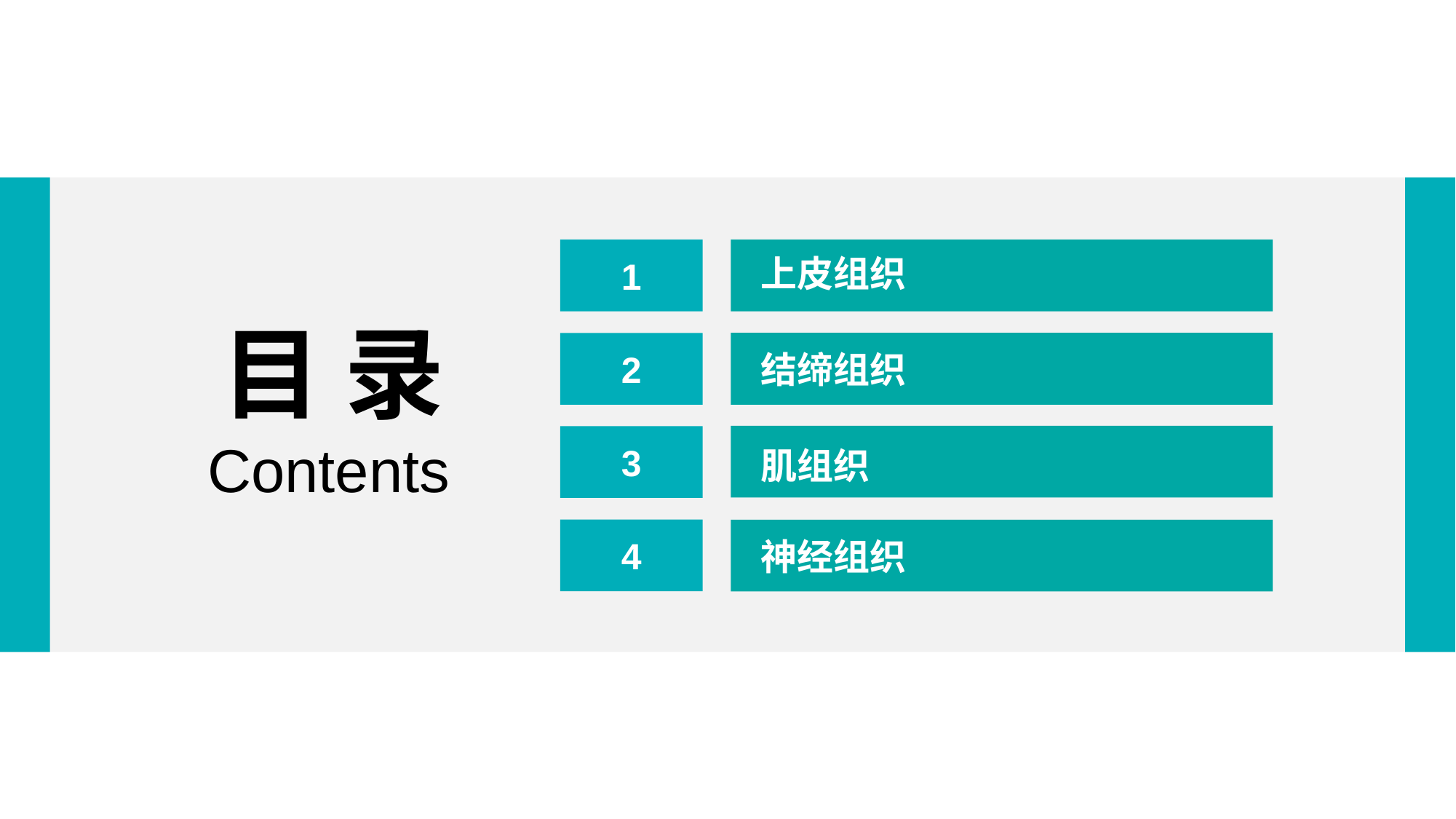

1

上皮组织
目 录

2
结缔组织

3
Contents
肌组织
4

神经组织